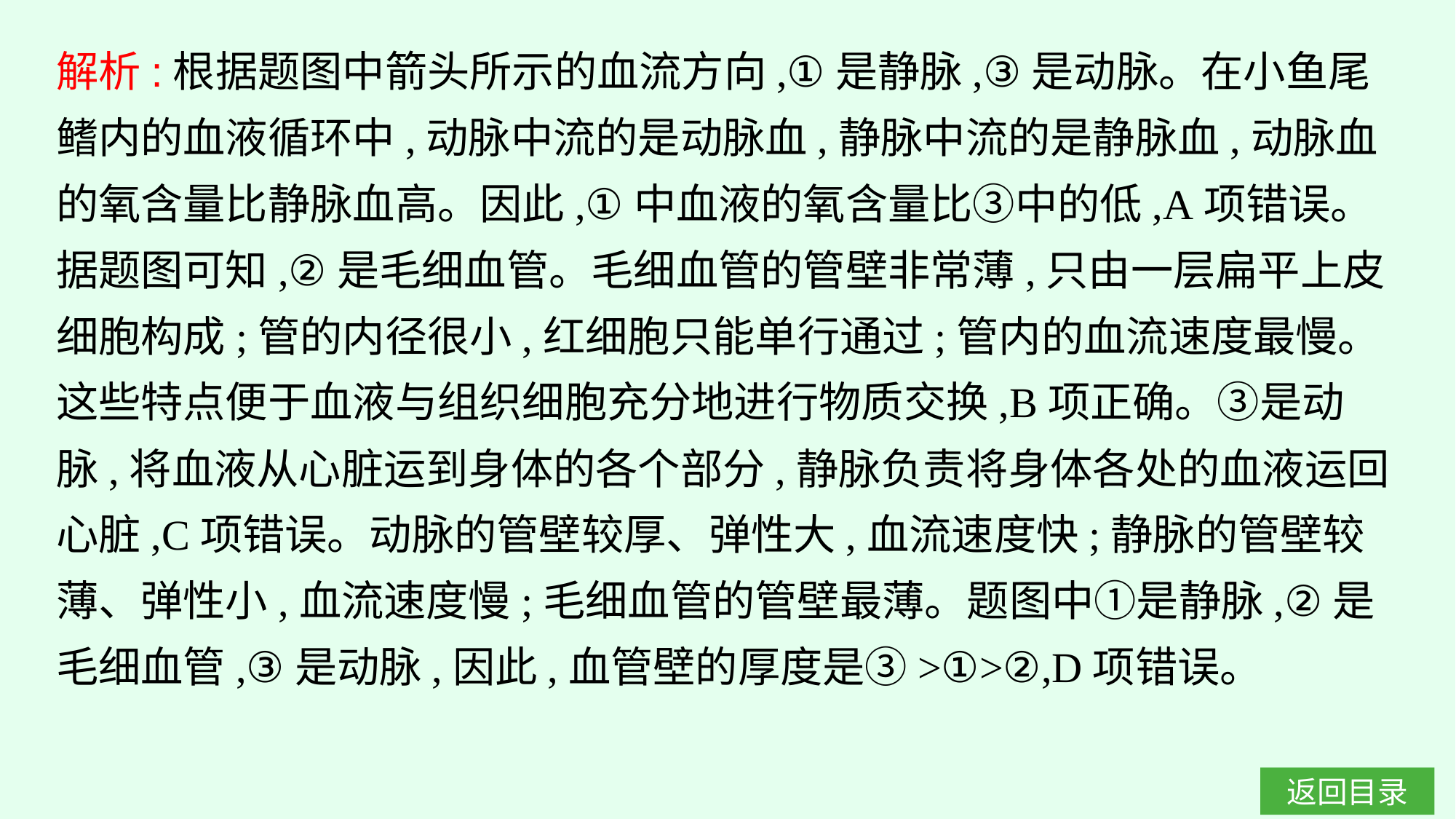

解析:根据题图中箭头所示的血流方向,①是静脉,③是动脉。在小鱼尾鳍内的血液循环中,动脉中流的是动脉血,静脉中流的是静脉血,动脉血的氧含量比静脉血高。因此,①中血液的氧含量比③中的低,A项错误。据题图可知,②是毛细血管。毛细血管的管壁非常薄,只由一层扁平上皮细胞构成;管的内径很小,红细胞只能单行通过;管内的血流速度最慢。这些特点便于血液与组织细胞充分地进行物质交换,B项正确。③是动脉,将血液从心脏运到身体的各个部分,静脉负责将身体各处的血液运回心脏,C项错误。动脉的管壁较厚、弹性大,血流速度快;静脉的管壁较薄、弹性小,血流速度慢;毛细血管的管壁最薄。题图中①是静脉,②是毛细血管,③是动脉,因此,血管壁的厚度是③>①>②,D项错误。